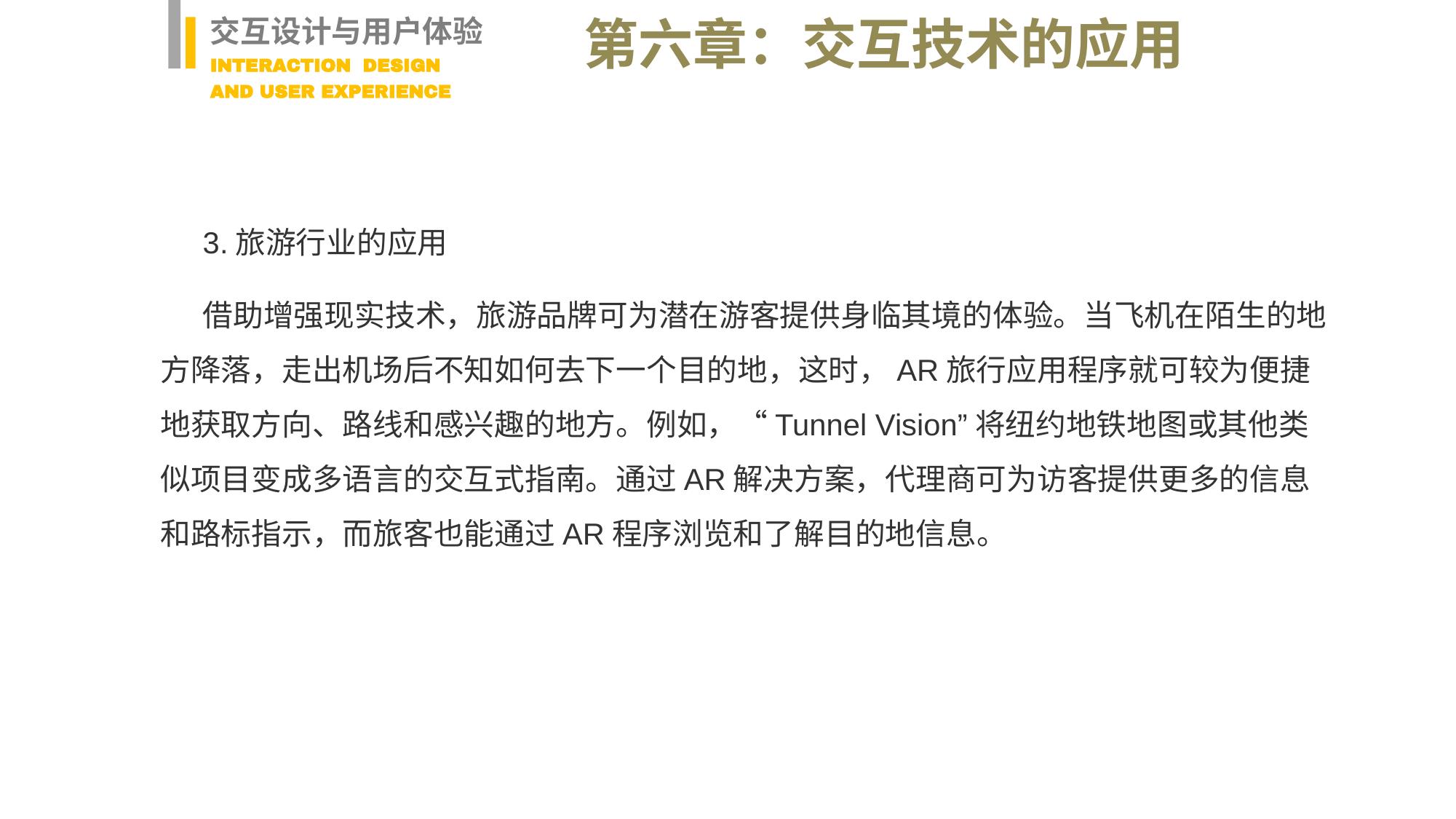

交互设计与用户体验
INTERACTION  DESIGN
AND USER EXPERIENCE
第六章：交互技术的应用

3.旅游行业的应用
借助增强现实技术，旅游品牌可为潜在游客提供身临其境的体验。当飞机在陌生的地方降落，走出机场后不知如何去下一个目的地，这时，AR旅行应用程序就可较为便捷地获取方向、路线和感兴趣的地方。例如，“Tunnel Vision”将纽约地铁地图或其他类似项目变成多语言的交互式指南。通过AR解决方案，代理商可为访客提供更多的信息和路标指示，而旅客也能通过AR程序浏览和了解目的地信息。